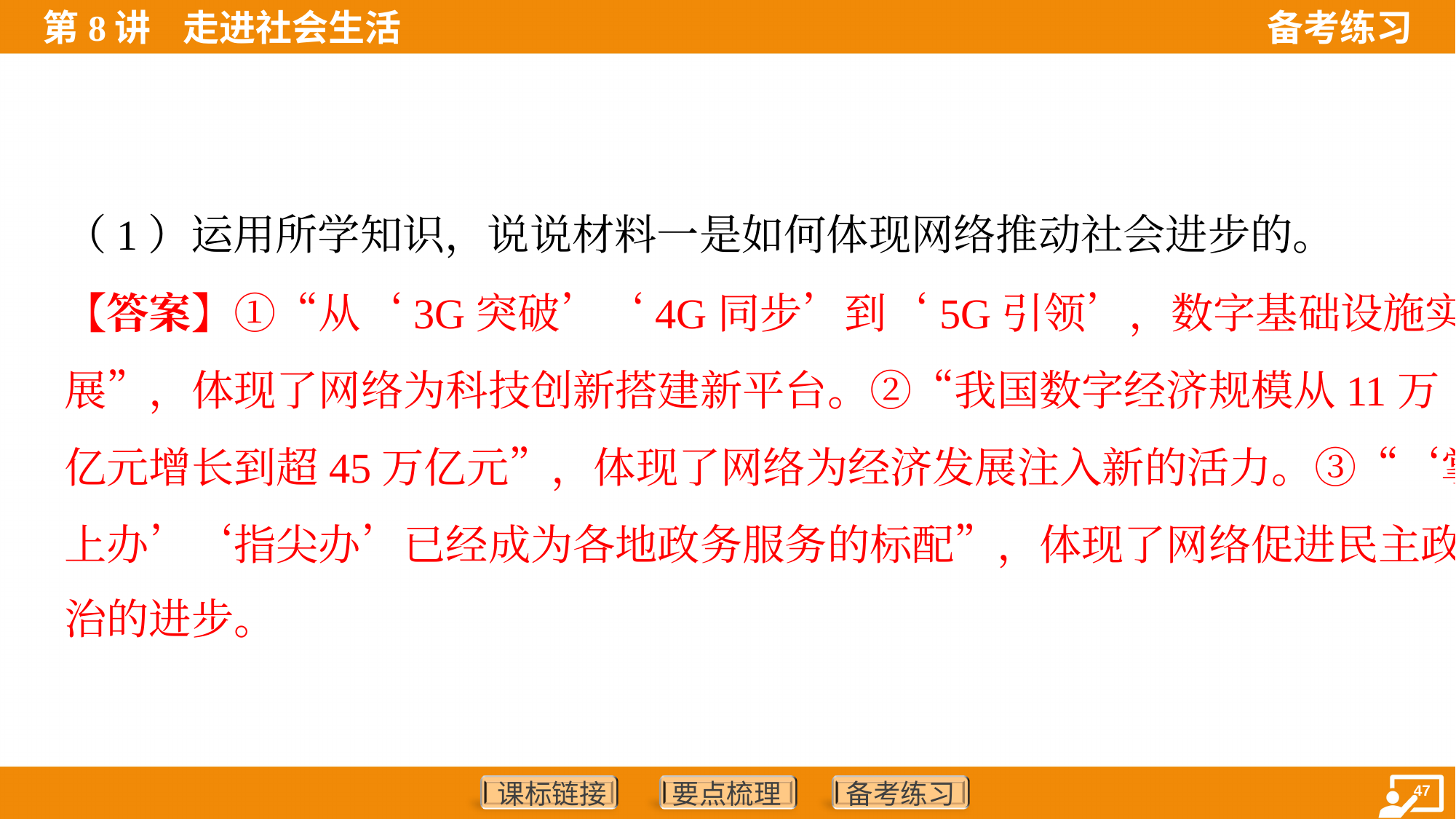

（1）运用所学知识，说说材料一是如何体现网络推动社会进步的。
【答案】①“从‘3G突破’‘4G同步’到‘5G引领’，数字基础设施实现跨越发
展”，体现了网络为科技创新搭建新平台。②“我国数字经济规模从11万
亿元增长到超45万亿元”，体现了网络为经济发展注入新的活力。③“‘掌
上办’‘指尖办’已经成为各地政务服务的标配”，体现了网络促进民主政
治的进步。